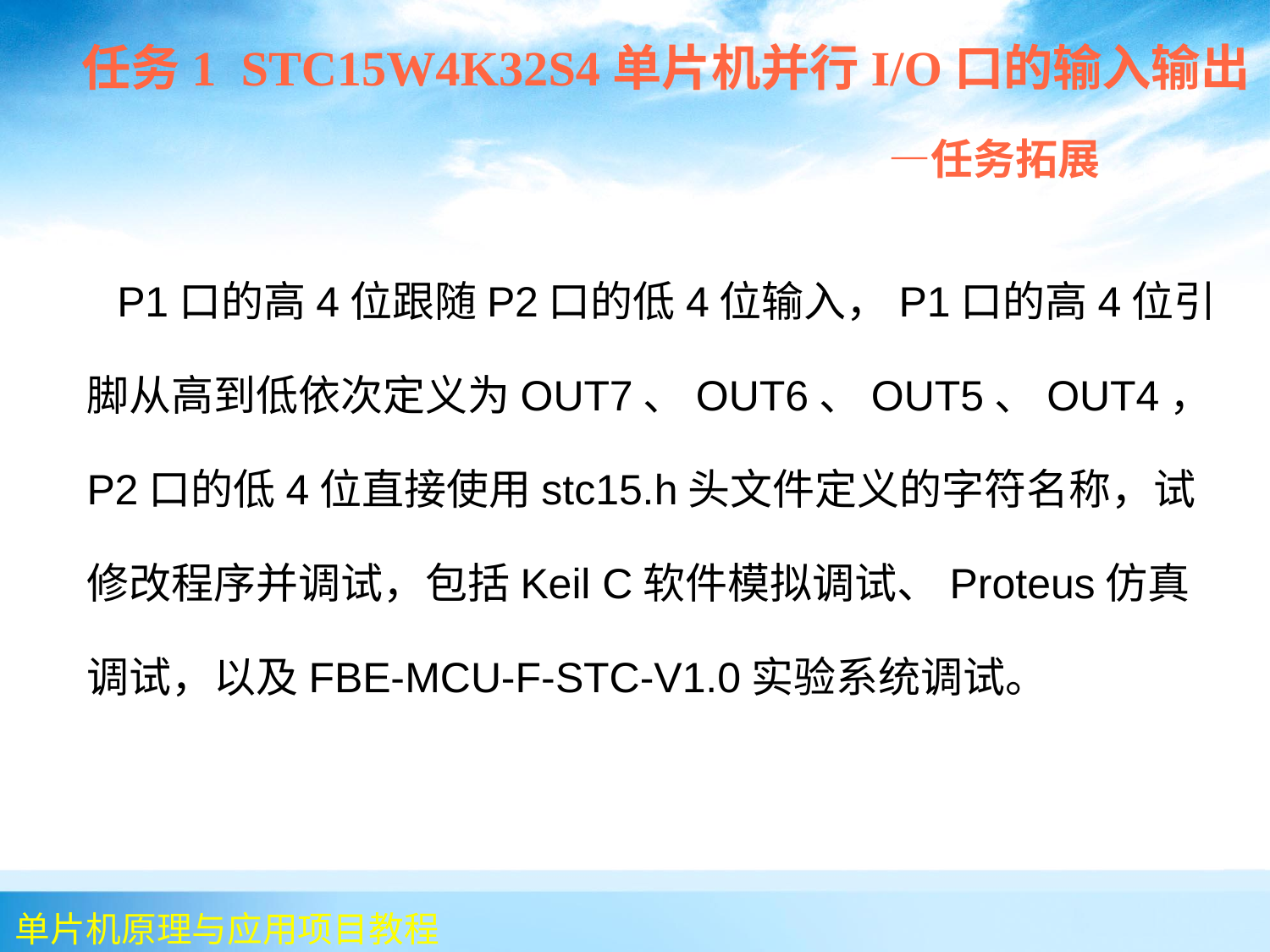

任务1  STC15W4K32S4单片机并行I/O口的输入输出
                                                                            —任务拓展
      P1口的高4位跟随P2口的低4位输入，P1口的高4位引脚从高到低依次定义为OUT7、OUT6、OUT5、OUT4，P2口的低4位直接使用stc15.h头文件定义的字符名称，试修改程序并调试，包括Keil C软件模拟调试、Proteus仿真调试，以及FBE-MCU-F-STC-V1.0实验系统调试。